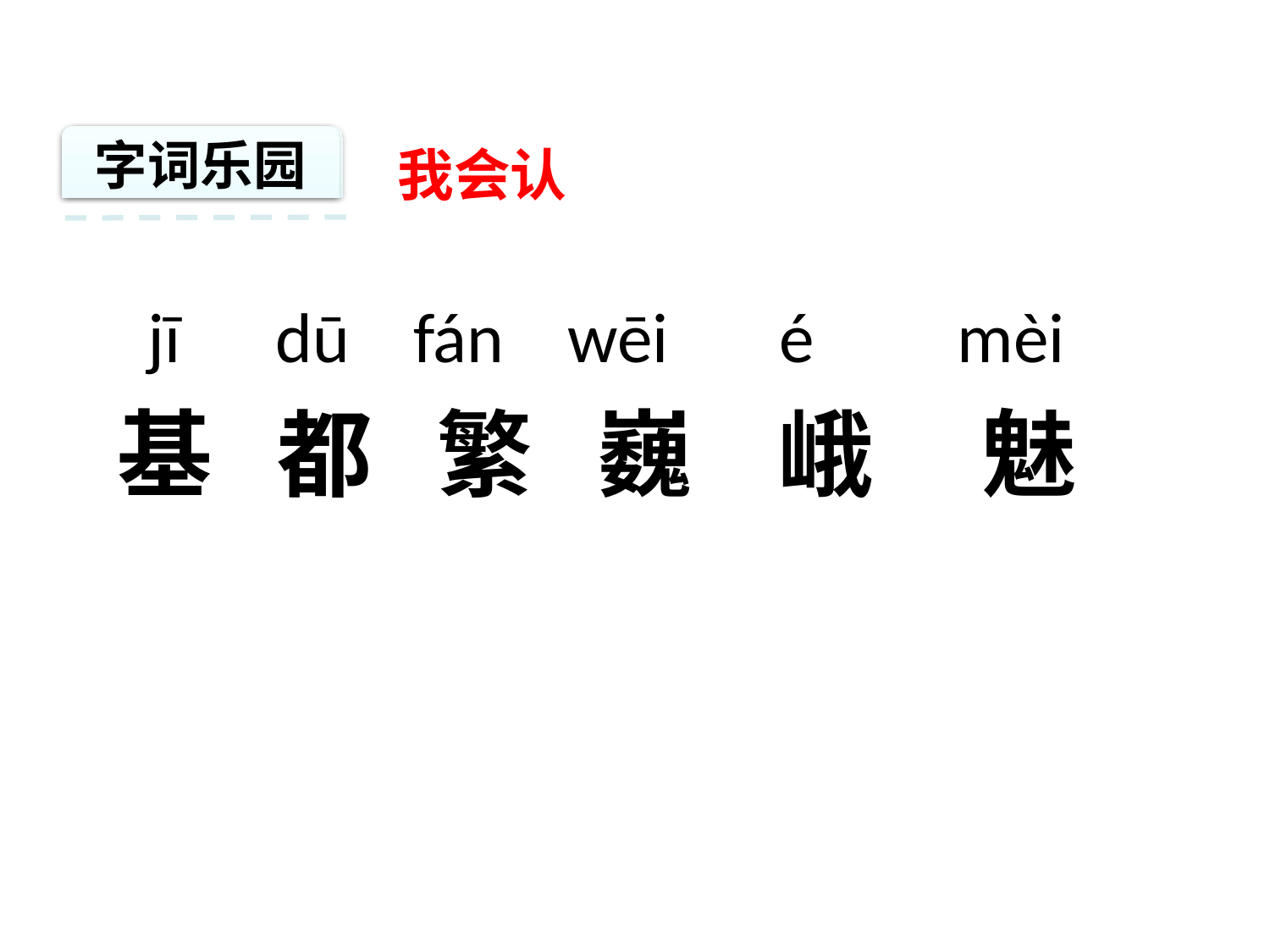

字词乐园

我会认
jī      dū    fán    wēi       é         mèi
基   都   繁   巍    峨     魅